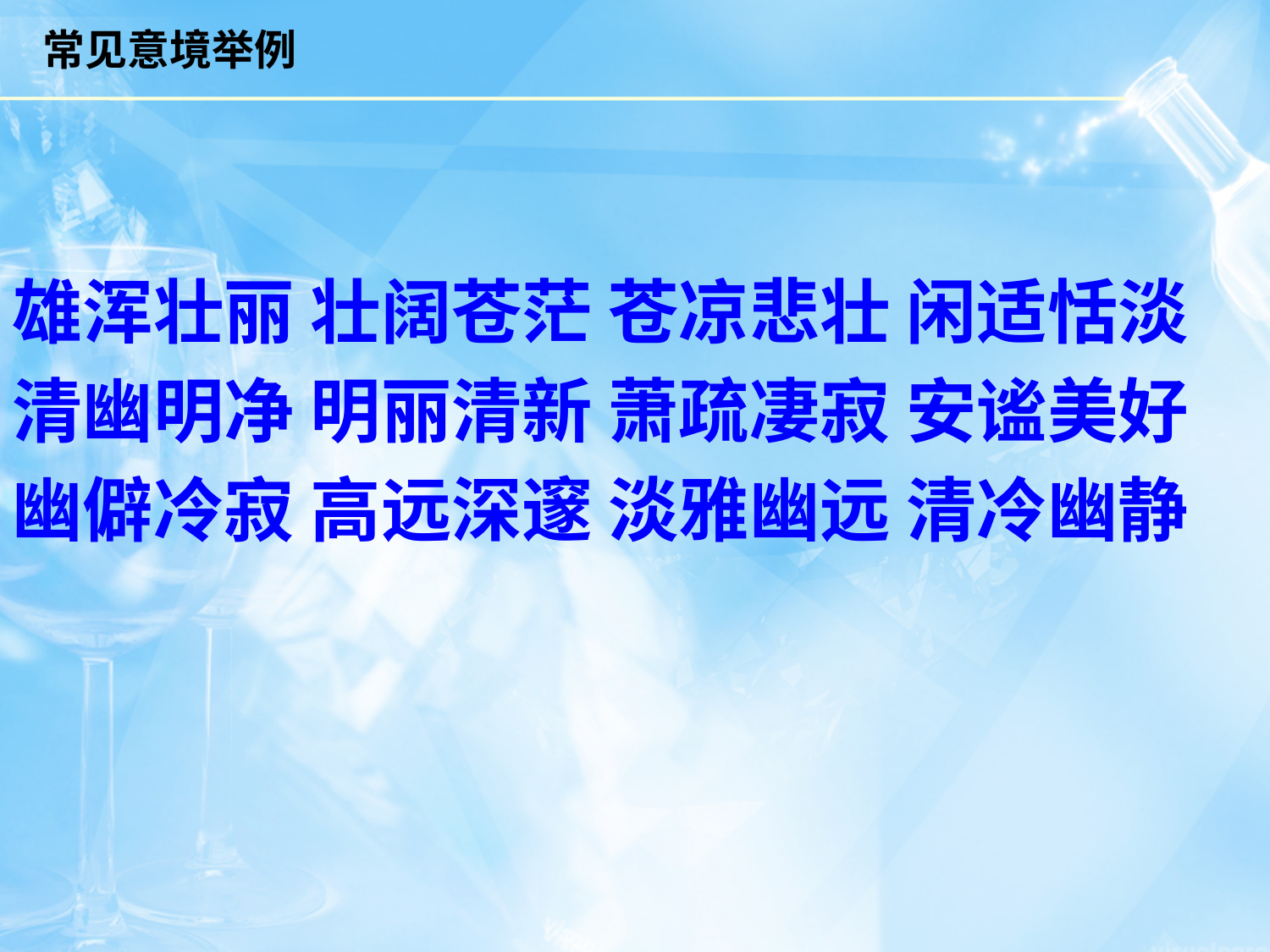

# 常见意境举例
雄浑壮丽 壮阔苍茫 苍凉悲壮 闲适恬淡
清幽明净 明丽清新 萧疏凄寂 安谧美好
幽僻冷寂 高远深邃 淡雅幽远 清冷幽静